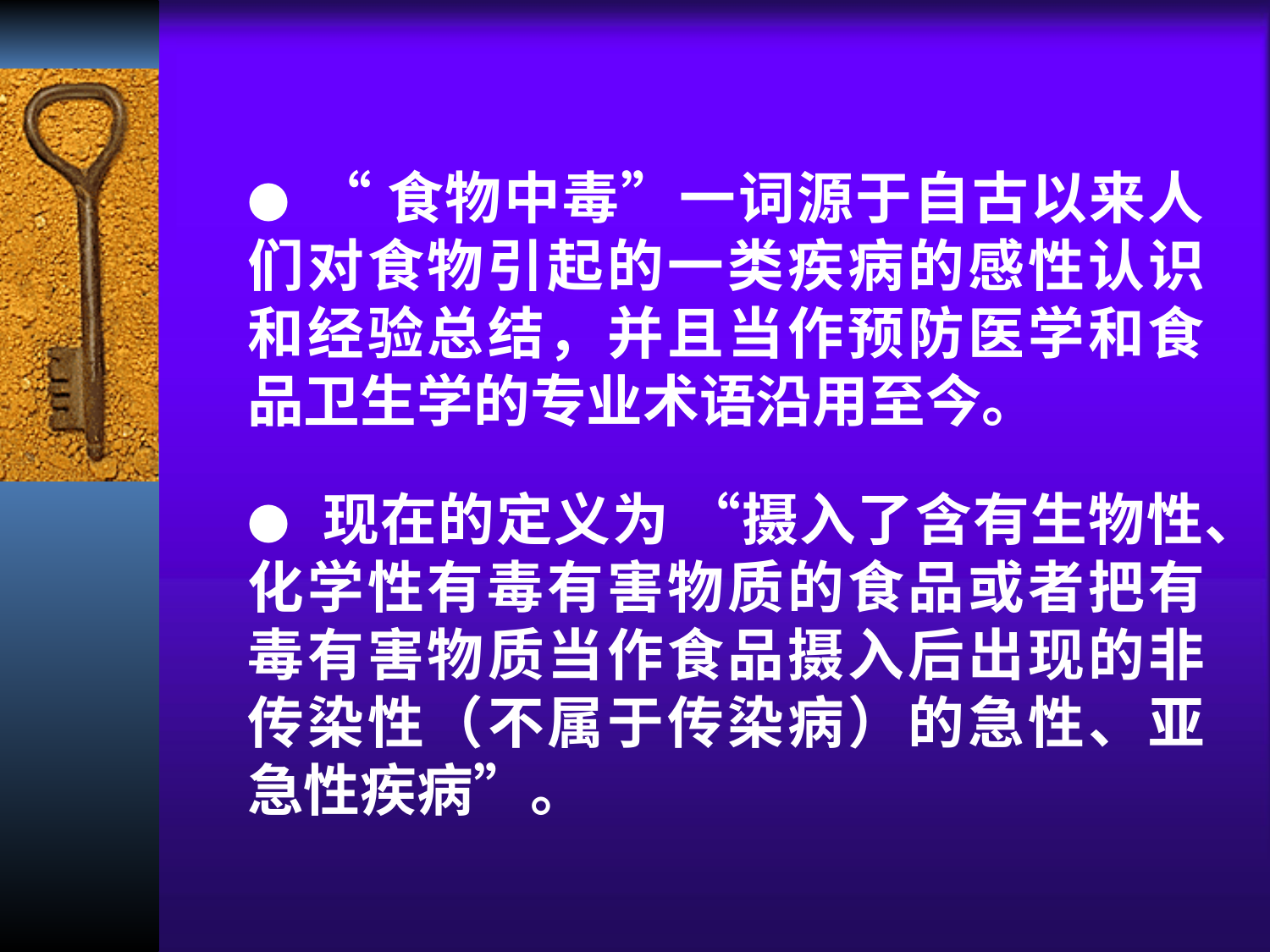

●  “食物中毒”一词源于自古以来人们对食物引起的一类疾病的感性认识和经验总结，并且当作预防医学和食品卫生学的专业术语沿用至今。

●  现在的定义为 “摄入了含有生物性、化学性有毒有害物质的食品或者把有毒有害物质当作食品摄入后出现的非传染性（不属于传染病）的急性、亚急性疾病”。